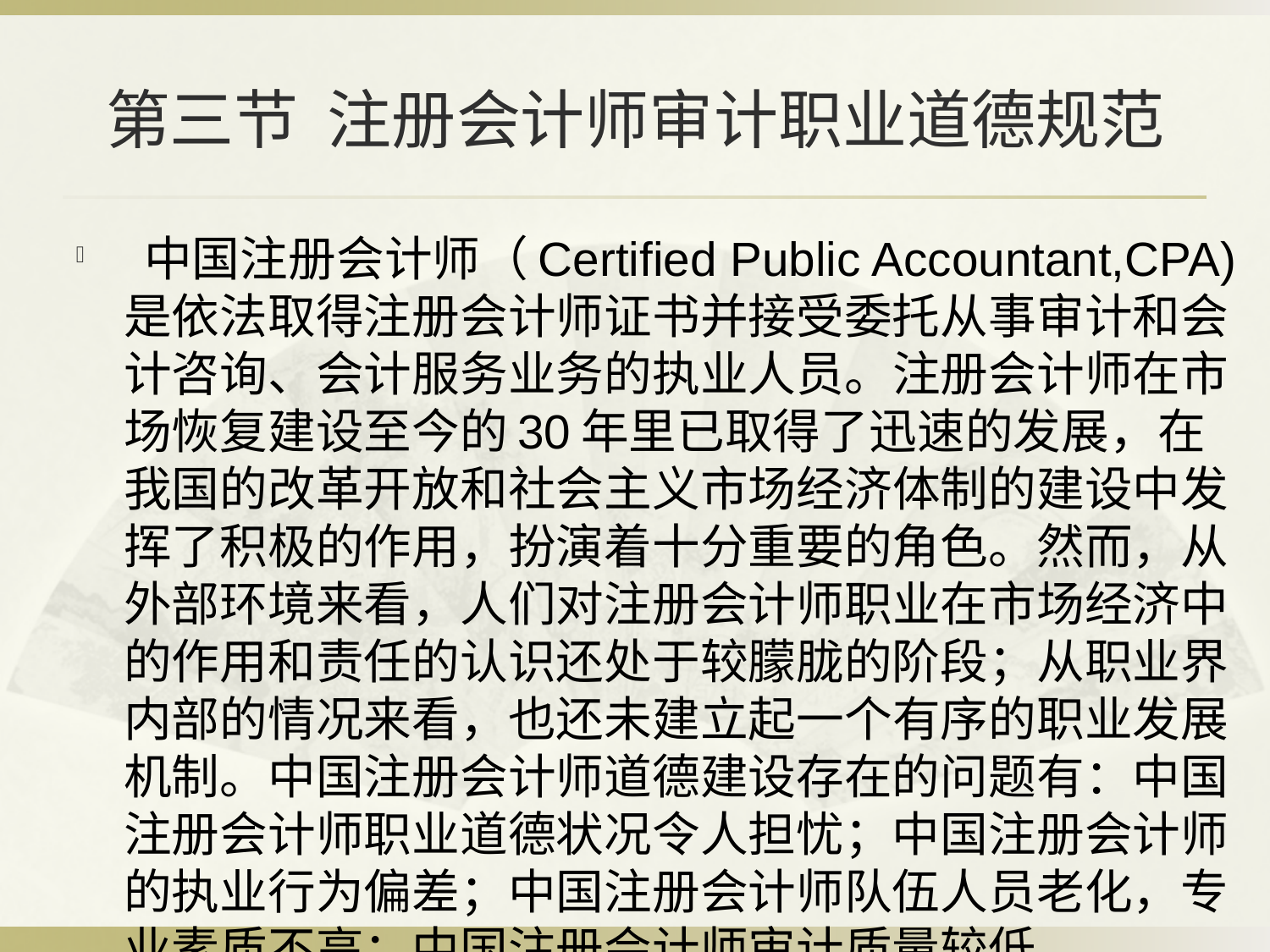

# 第三节  注册会计师审计职业道德规范
 中国注册会计师（Certified Public Accountant,CPA)是依法取得注册会计师证书并接受委托从事审计和会计咨询、会计服务业务的执业人员。注册会计师在市场恢复建设至今的30年里已取得了迅速的发展，在我国的改革开放和社会主义市场经济体制的建设中发挥了积极的作用，扮演着十分重要的角色。然而，从外部环境来看，人们对注册会计师职业在市场经济中的作用和责任的认识还处于较朦胧的阶段；从职业界内部的情况来看，也还未建立起一个有序的职业发展机制。中国注册会计师道德建设存在的问题有：中国注册会计师职业道德状况令人担忧；中国注册会计师的执业行为偏差；中国注册会计师队伍人员老化，专业素质不高；中国注册会计师审计质量较低。